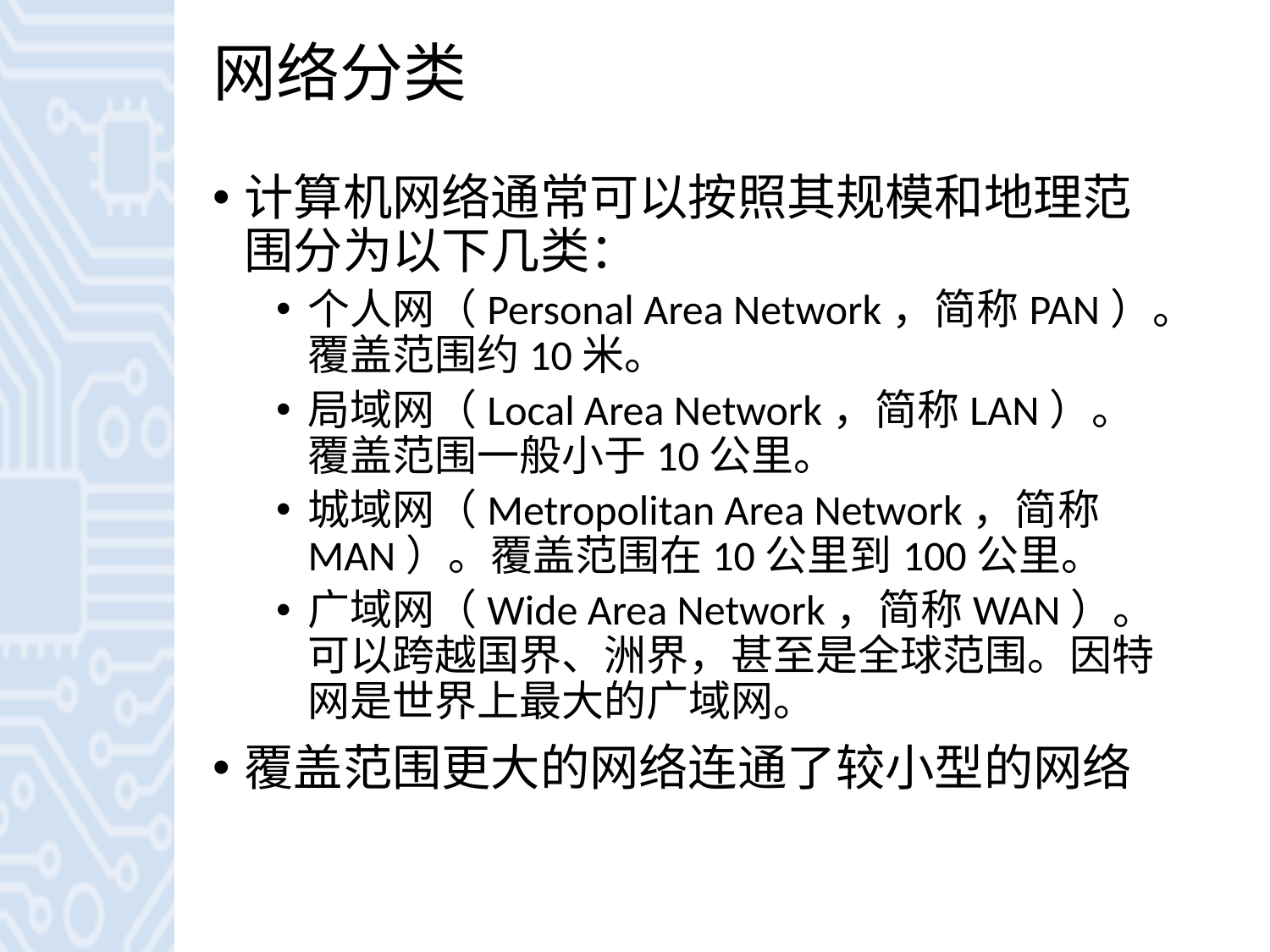

# 网络分类
计算机网络通常可以按照其规模和地理范围分为以下几类：
个人网（Personal Area Network，简称PAN）。覆盖范围约10米。
局域网（Local Area Network，简称LAN）。覆盖范围一般小于10公里。
城域网（Metropolitan Area Network，简称MAN）。覆盖范围在10公里到100公里。
广域网（Wide Area Network，简称WAN）。可以跨越国界、洲界，甚至是全球范围。因特网是世界上最大的广域网。
覆盖范围更大的网络连通了较小型的网络